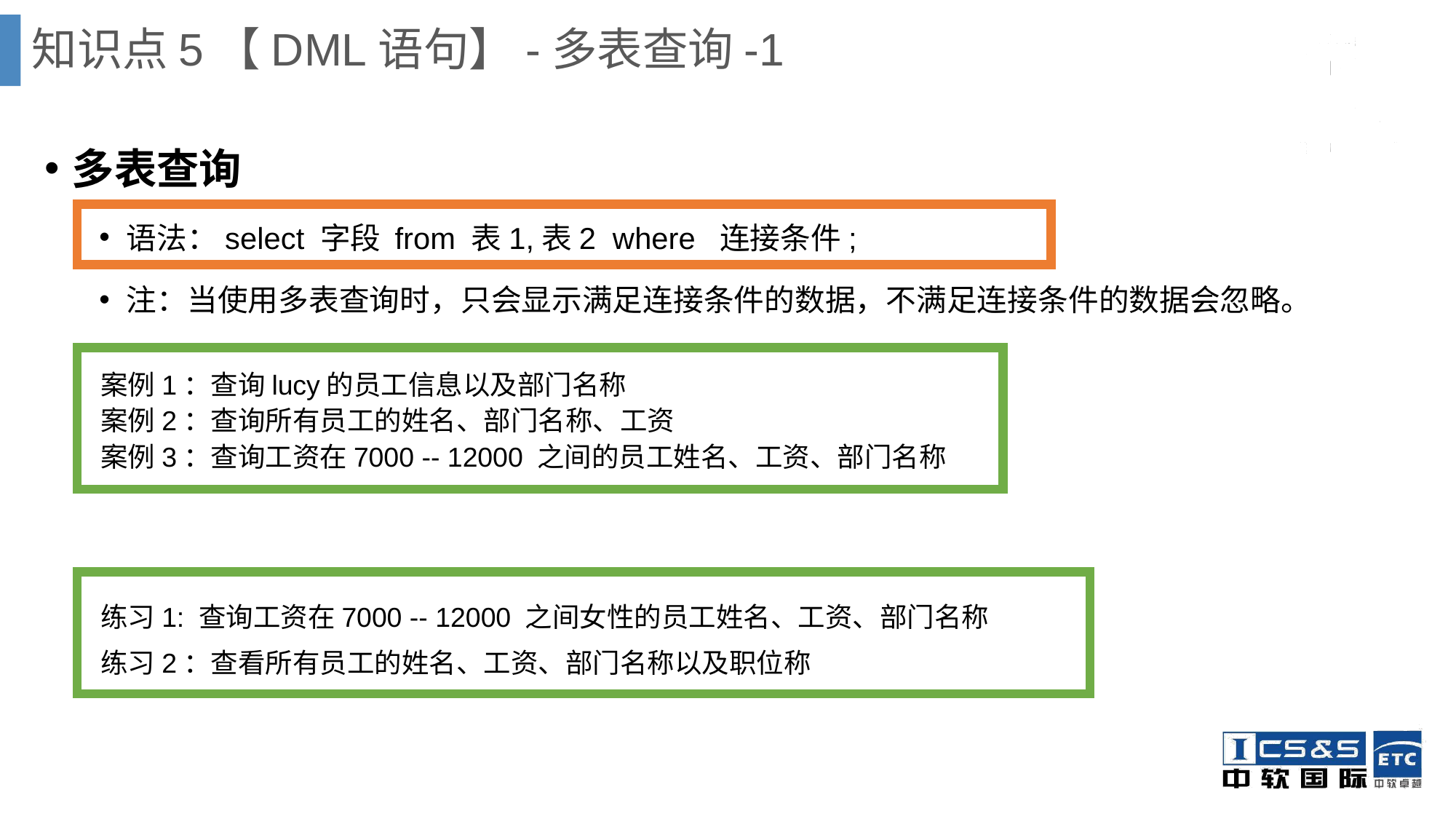

# 知识点5【DML语句】-多表查询-1
多表查询
语法：select 字段 from 表1,表2  where  连接条件;
注：当使用多表查询时，只会显示满足连接条件的数据，不满足连接条件的数据会忽略。

 案例1：查询lucy的员工信息以及部门名称
 案例2：查询所有员工的姓名、部门名称、工资
 案例3：查询工资在7000 -- 12000 之间的员工姓名、工资、部门名称
 练习1: 查询工资在7000 -- 12000 之间女性的员工姓名、工资、部门名称
 练习2：查看所有员工的姓名、工资、部门名称以及职位称